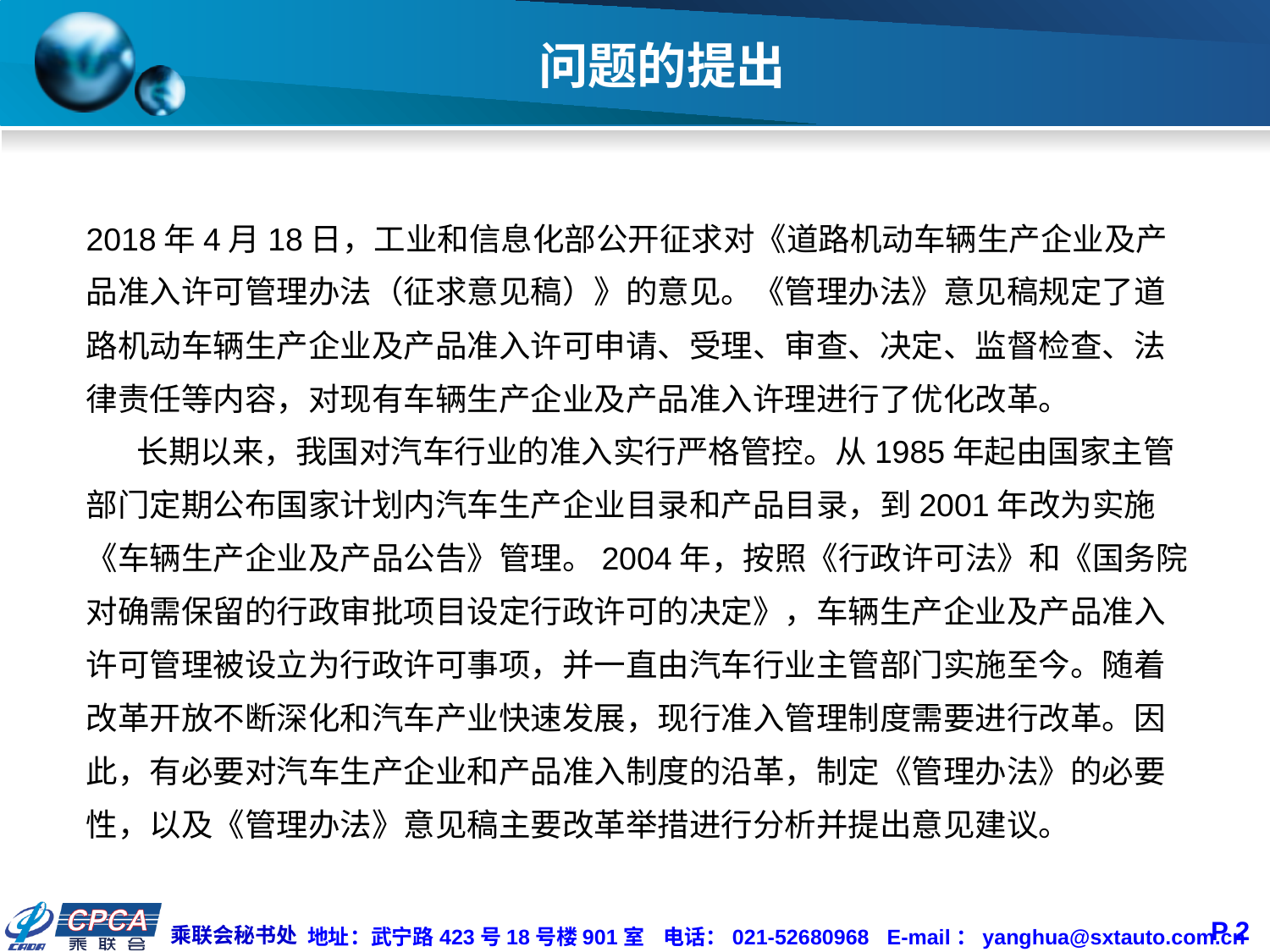

# 问题的提出
2018年4月18日，工业和信息化部公开征求对《道路机动车辆生产企业及产品准入许可管理办法（征求意见稿）》的意见。《管理办法》意见稿规定了道路机动车辆生产企业及产品准入许可申请、受理、审查、决定、监督检查、法律责任等内容，对现有车辆生产企业及产品准入许理进行了优化改革。
      长期以来，我国对汽车行业的准入实行严格管控。从1985年起由国家主管部门定期公布国家计划内汽车生产企业目录和产品目录，到2001年改为实施《车辆生产企业及产品公告》管理。2004年，按照《行政许可法》和《国务院对确需保留的行政审批项目设定行政许可的决定》，车辆生产企业及产品准入许可管理被设立为行政许可事项，并一直由汽车行业主管部门实施至今。随着改革开放不断深化和汽车产业快速发展，现行准入管理制度需要进行改革。因此，有必要对汽车生产企业和产品准入制度的沿革，制定《管理办法》的必要性，以及《管理办法》意见稿主要改革举措进行分析并提出意见建议。